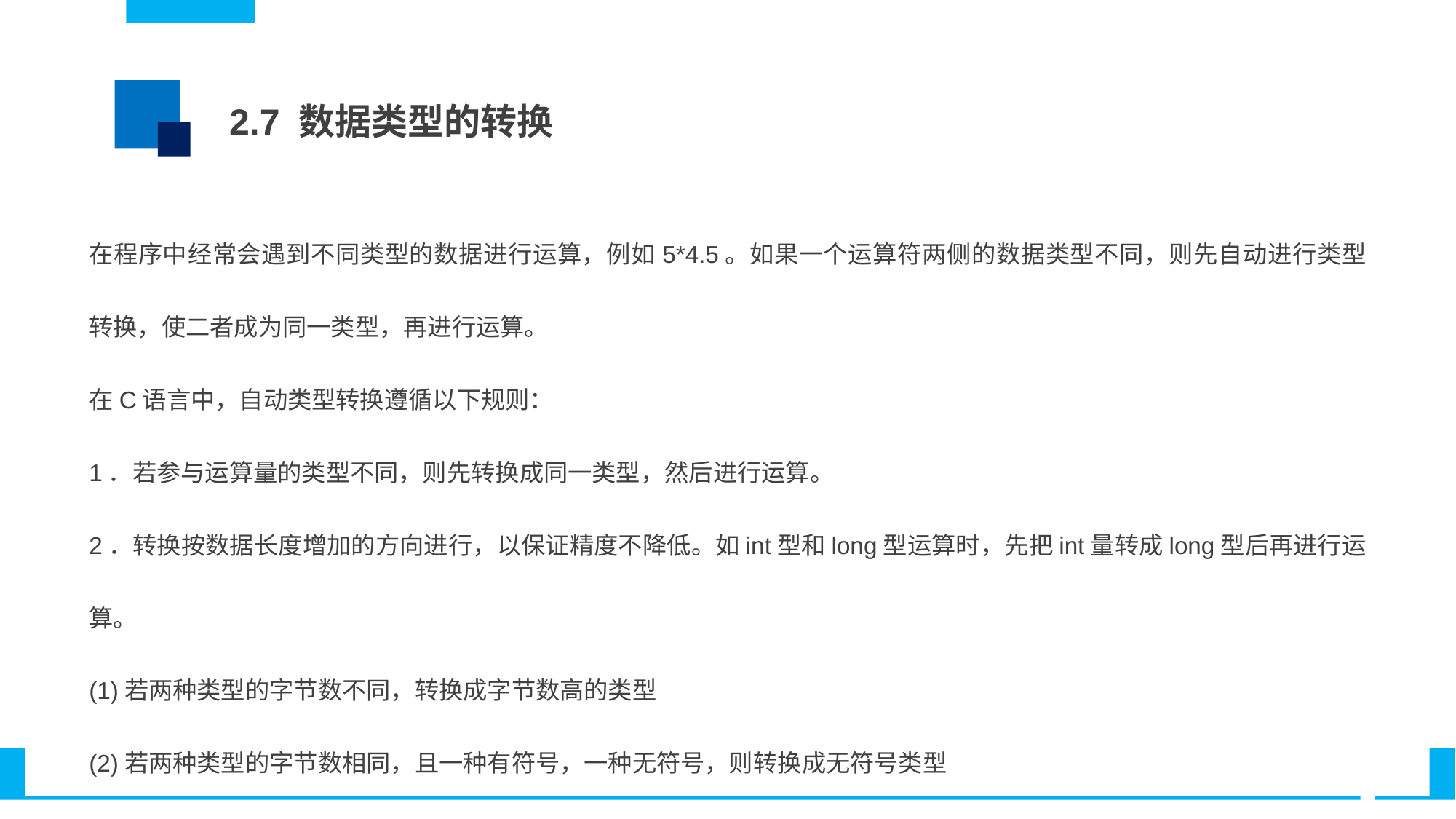

2.7 数据类型的转换
在程序中经常会遇到不同类型的数据进行运算，例如5*4.5。如果一个运算符两侧的数据类型不同，则先自动进行类型转换，使二者成为同一类型，再进行运算。
在C语言中，自动类型转换遵循以下规则：
1．若参与运算量的类型不同，则先转换成同一类型，然后进行运算。
2．转换按数据长度增加的方向进行，以保证精度不降低。如int型和long型运算时，先把int量转成long型后再进行运算。
(1)若两种类型的字节数不同，转换成字节数高的类型
(2)若两种类型的字节数相同，且一种有符号，一种无符号，则转换成无符号类型